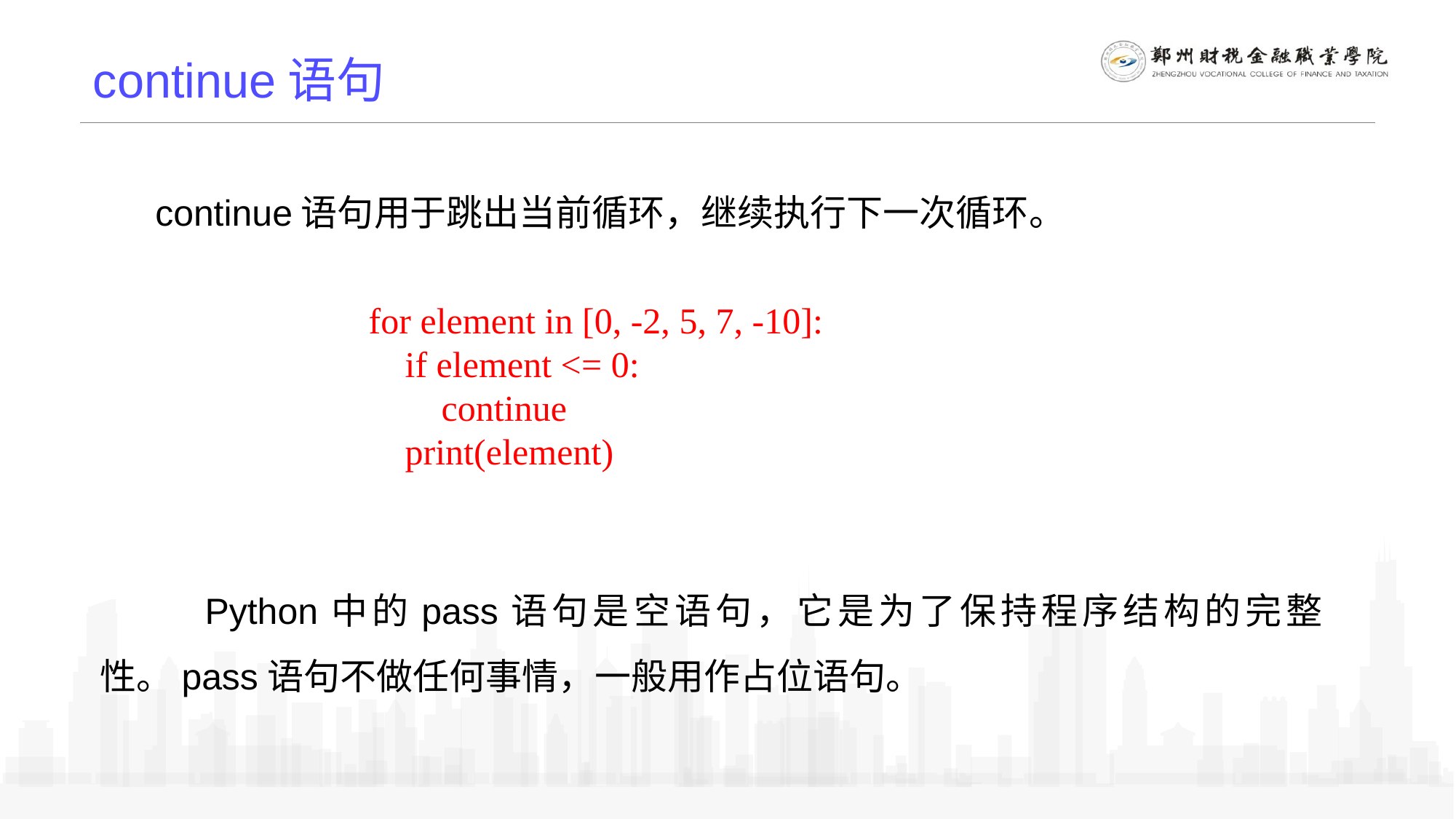

continue语句
continue语句用于跳出当前循环，继续执行下一次循环。
for element in [0, -2, 5, 7, -10]:
    if element <= 0:
        continue
    print(element)
     Python中的pass语句是空语句，它是为了保持程序结构的完整性。pass语句不做任何事情，一般用作占位语句。